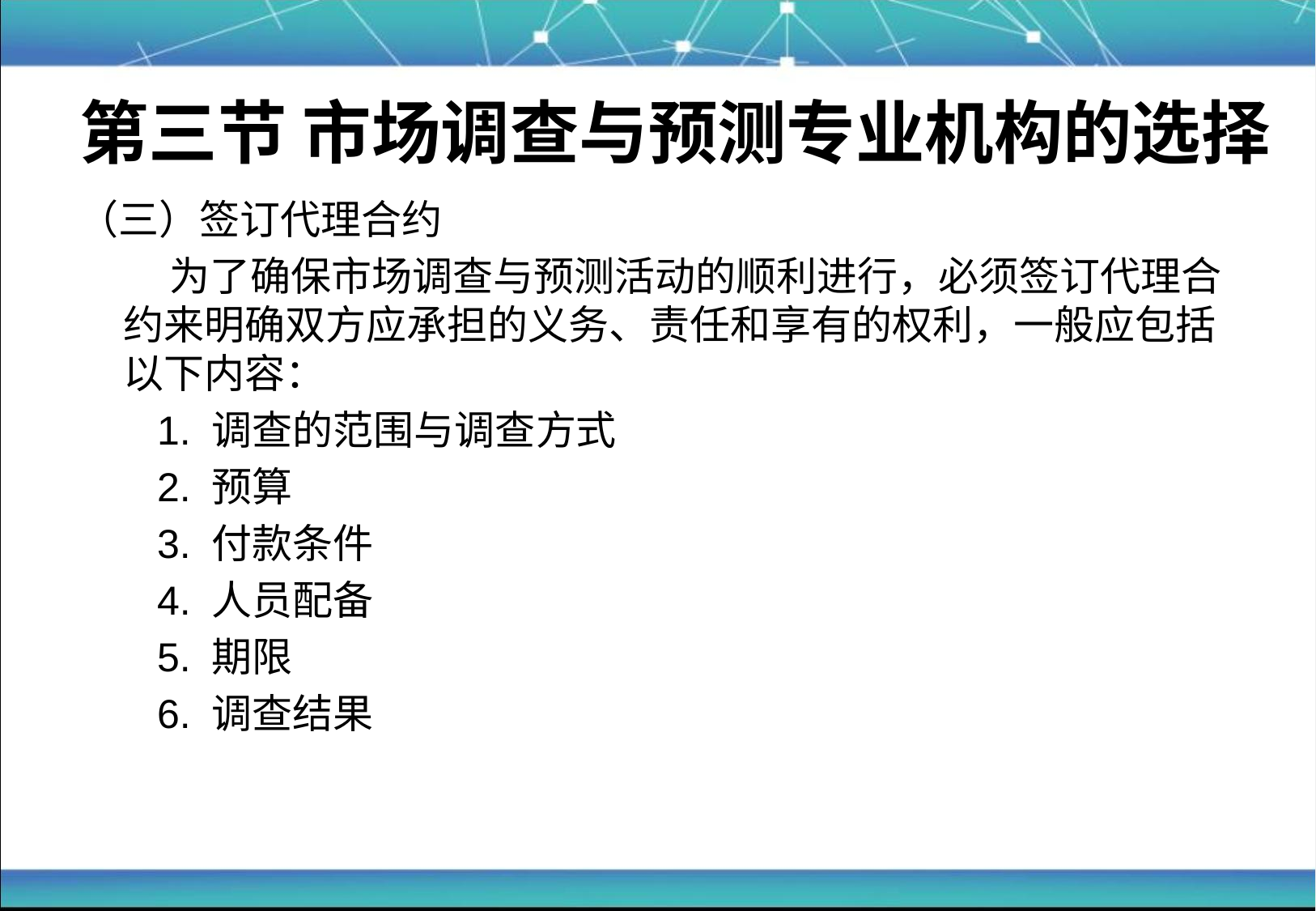

# 第三节 市场调查与预测专业机构的选择
（三）签订代理合约
	    为了确保市场调查与预测活动的顺利进行，必须签订代理合约来明确双方应承担的义务、责任和享有的权利，一般应包括以下内容：
       1. 调查的范围与调查方式
       2. 预算
       3. 付款条件
       4. 人员配备
       5. 期限
       6. 调查结果